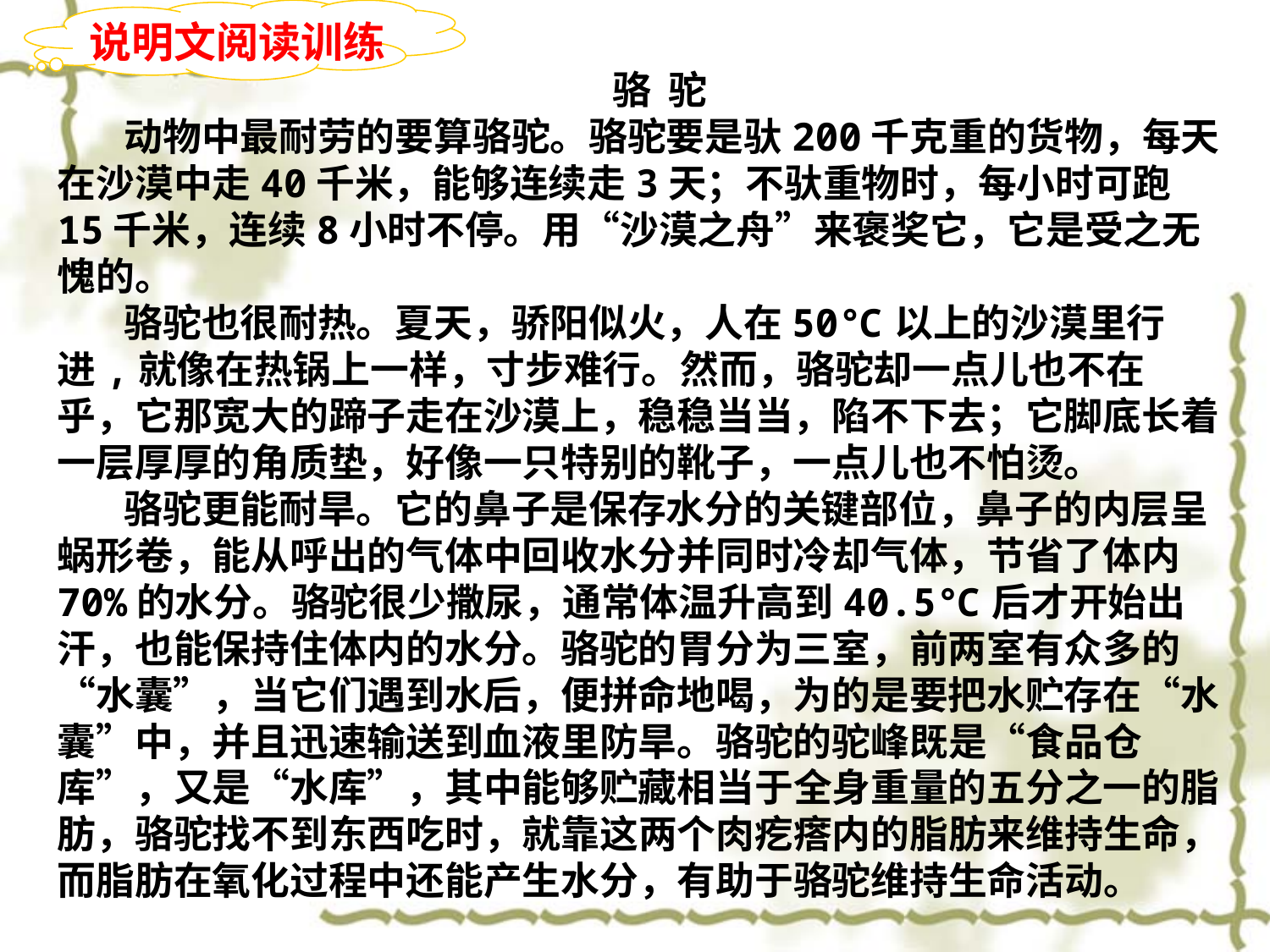

说明文阅读训练
骆  驼
  动物中最耐劳的要算骆驼。骆驼要是驮200千克重的货物，每天在沙漠中走40千米，能够连续走3天；不驮重物时，每小时可跑15千米，连续8小时不停。用“沙漠之舟”来褒奖它，它是受之无愧的。
  骆驼也很耐热。夏天，骄阳似火，人在50℃以上的沙漠里行进,就像在热锅上一样，寸步难行。然而，骆驼却一点儿也不在乎，它那宽大的蹄子走在沙漠上，稳稳当当，陷不下去；它脚底长着一层厚厚的角质垫，好像一只特别的靴子，一点儿也不怕烫。
  骆驼更能耐旱。它的鼻子是保存水分的关键部位，鼻子的内层呈蜗形卷，能从呼出的气体中回收水分并同时冷却气体，节省了体内70%的水分。骆驼很少撒尿，通常体温升高到40.5℃后才开始出汗，也能保持住体内的水分。骆驼的胃分为三室，前两室有众多的“水囊”，当它们遇到水后，便拼命地喝，为的是要把水贮存在“水囊”中，并且迅速输送到血液里防旱。骆驼的驼峰既是“食品仓库”，又是“水库”，其中能够贮藏相当于全身重量的五分之一的脂肪，骆驼找不到东西吃时，就靠这两个肉疙瘩内的脂肪来维持生命，而脂肪在氧化过程中还能产生水分，有助于骆驼维持生命活动。